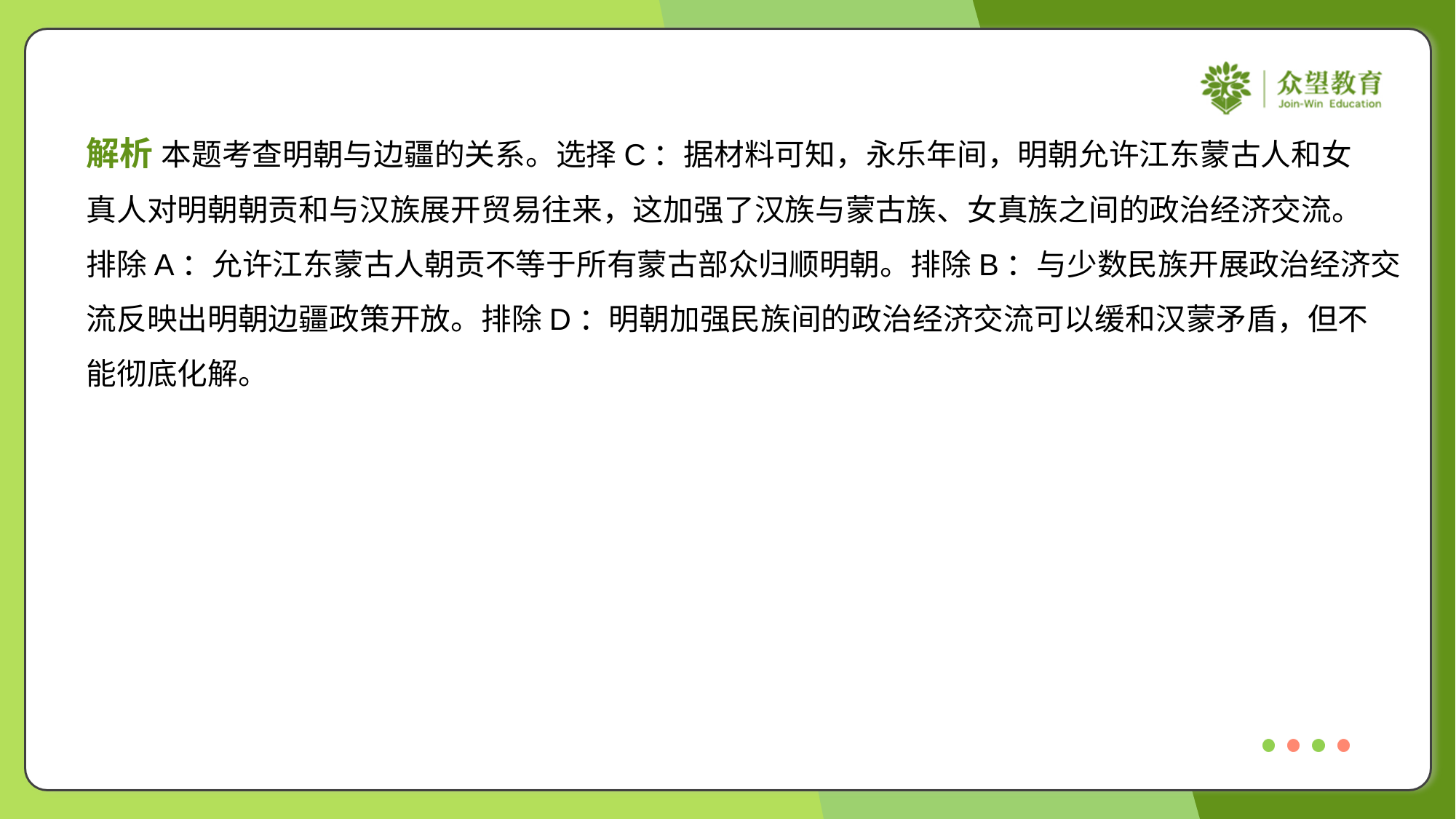

解析 本题考查明朝与边疆的关系。选择C：据材料可知，永乐年间，明朝允许江东蒙古人和女
真人对明朝朝贡和与汉族展开贸易往来，这加强了汉族与蒙古族、女真族之间的政治经济交流。
排除A：允许江东蒙古人朝贡不等于所有蒙古部众归顺明朝。排除B：与少数民族开展政治经济交
流反映出明朝边疆政策开放。排除D：明朝加强民族间的政治经济交流可以缓和汉蒙矛盾，但不
能彻底化解。